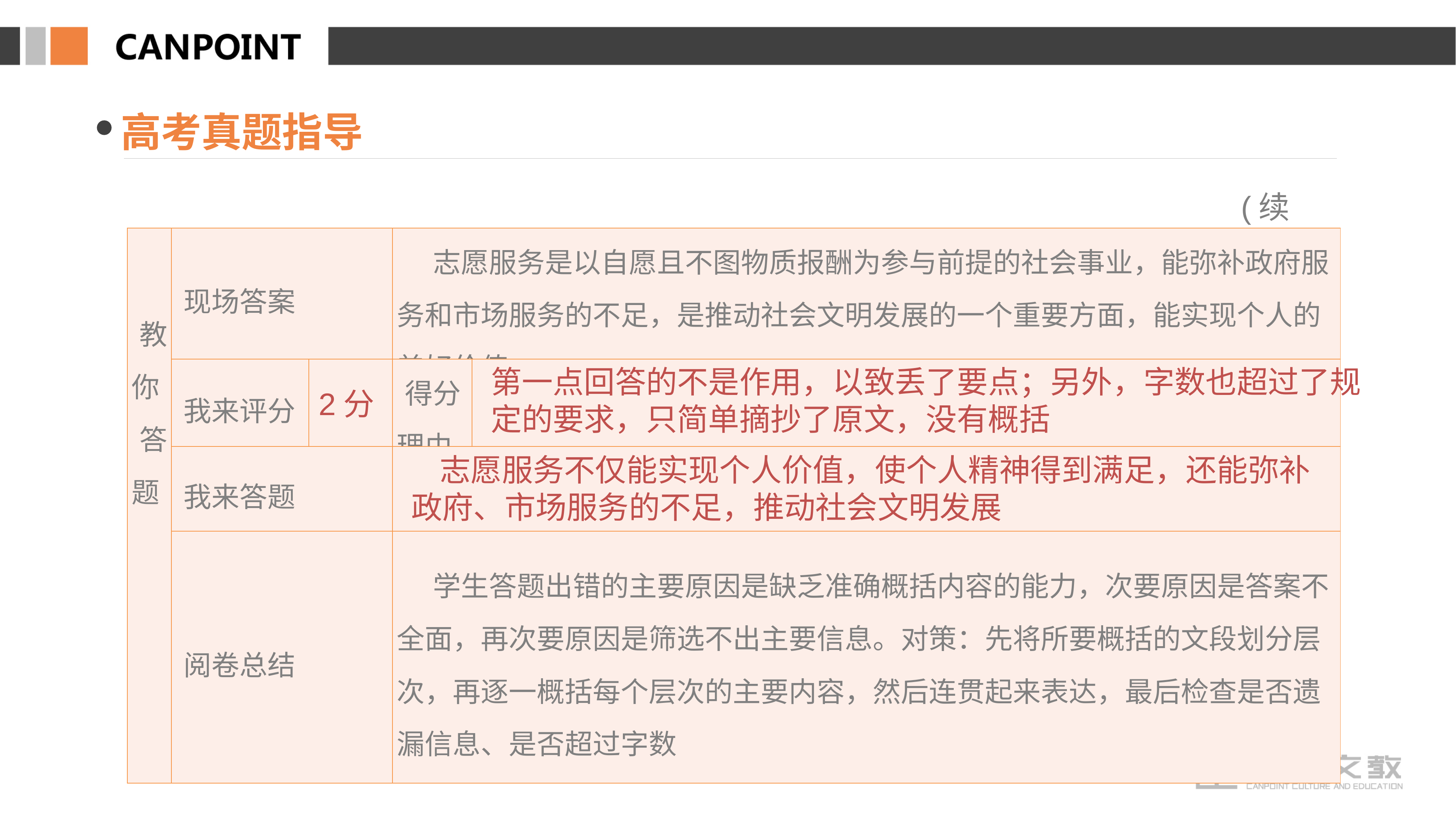

高考真题指导

(续表)
| 教你 答题 | 现场答案 |  | 志愿服务是以自愿且不图物质报酬为参与前提的社会事业，能弥补政府服务和市场服务的不足，是推动社会文明发展的一个重要方面，能实现个人的美好价值 |  |
| --- | --- | --- | --- | --- |
|  | 我来评分 |  | 得分理由 |  |
|  | 我来答题 |  |  |  |
|  | 阅卷总结 |  | 学生答题出错的主要原因是缺乏准确概括内容的能力，次要原因是答案不全面，再次要原因是筛选不出主要信息。对策：先将所要概括的文段划分层次，再逐一概括每个层次的主要内容，然后连贯起来表达，最后检查是否遗漏信息、是否超过字数 |  |
第一点回答的不是作用，以致丢了要点；另外，字数也超过了规定的要求，只简单摘抄了原文，没有概括
2分
   志愿服务不仅能实现个人价值，使个人精神得到满足，还能弥补政府、市场服务的不足，推动社会文明发展